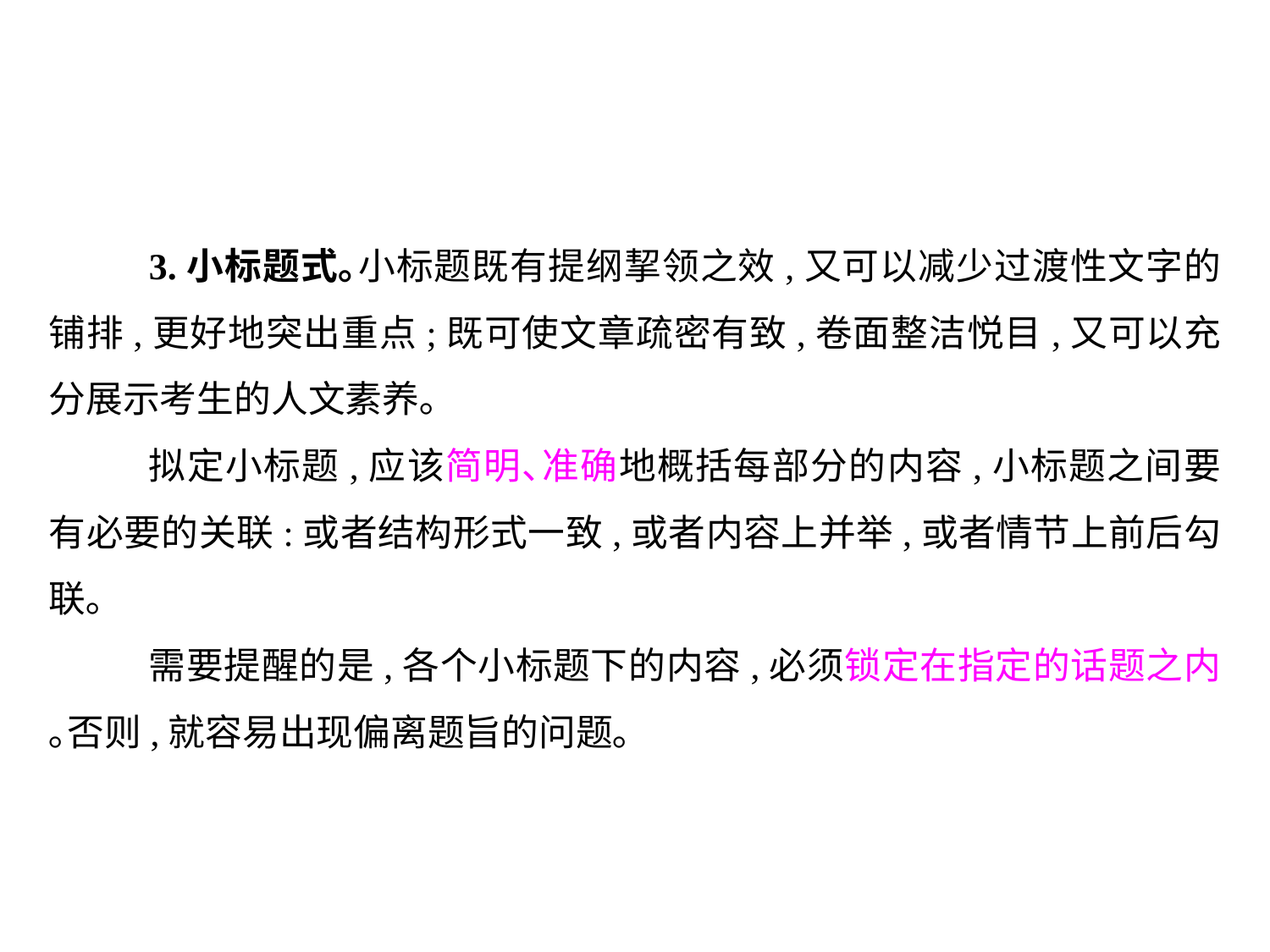

3.小标题式｡小标题既有提纲挈领之效,又可以减少过渡性文字的铺排,更好地突出重点;既可使文章疏密有致,卷面整洁悦目,又可以充分展示考生的人文素养｡
拟定小标题,应该简明､准确地概括每部分的内容,小标题之间要有必要的关联:或者结构形式一致,或者内容上并举,或者情节上前后勾联｡
需要提醒的是,各个小标题下的内容,必须锁定在指定的话题之内｡否则,就容易出现偏离题旨的问题｡